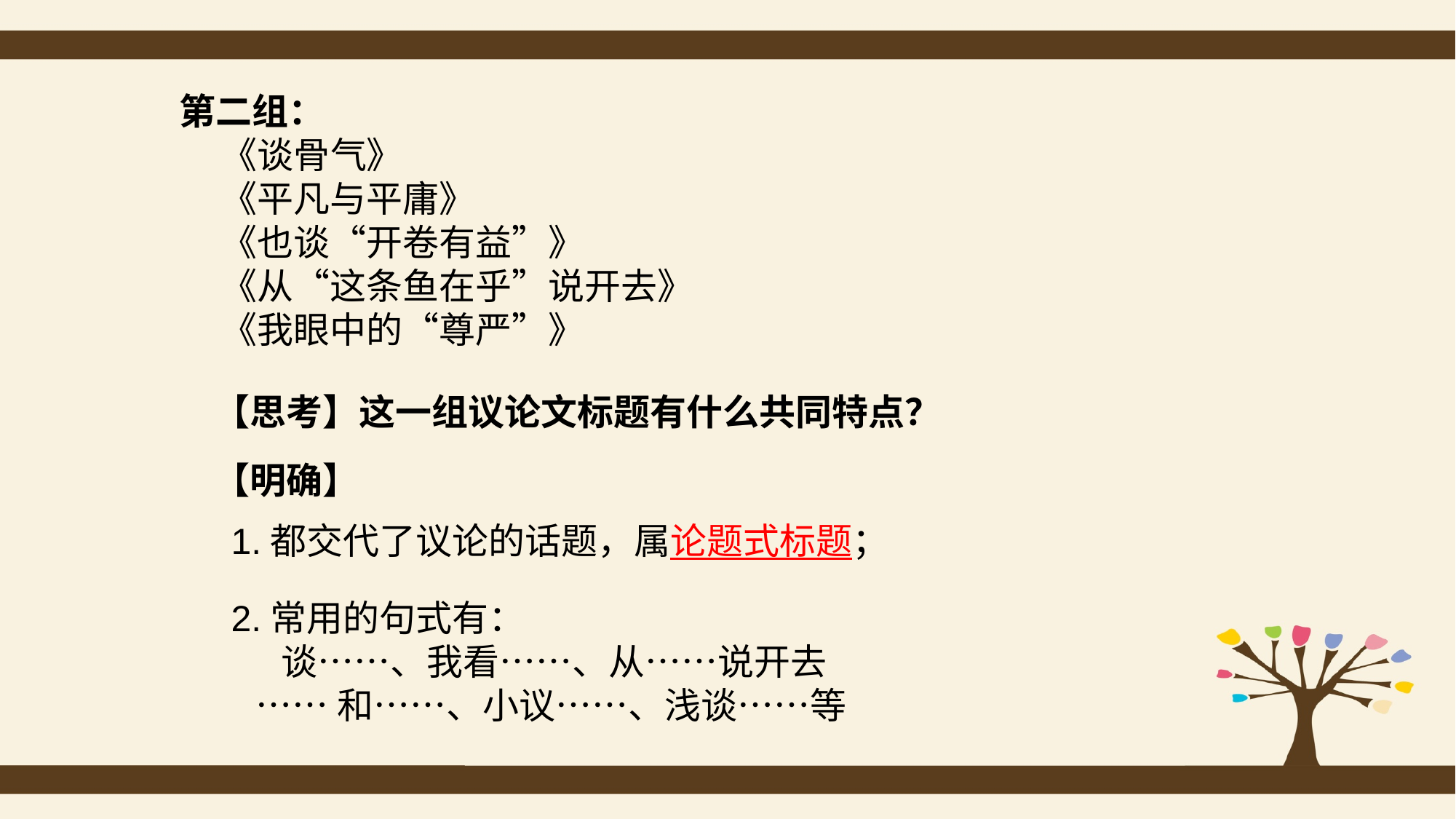

第二组：
    《谈骨气》
    《平凡与平庸》
    《也谈“开卷有益”》
    《从“这条鱼在乎”说开去》
    《我眼中的“尊严”》
【思考】这一组议论文标题有什么共同特点？
【明确】
1.都交代了议论的话题，属论题式标题；
2.常用的句式有：
     谈……、我看……、从……说开去
   ……和……、小议……、浅谈……等